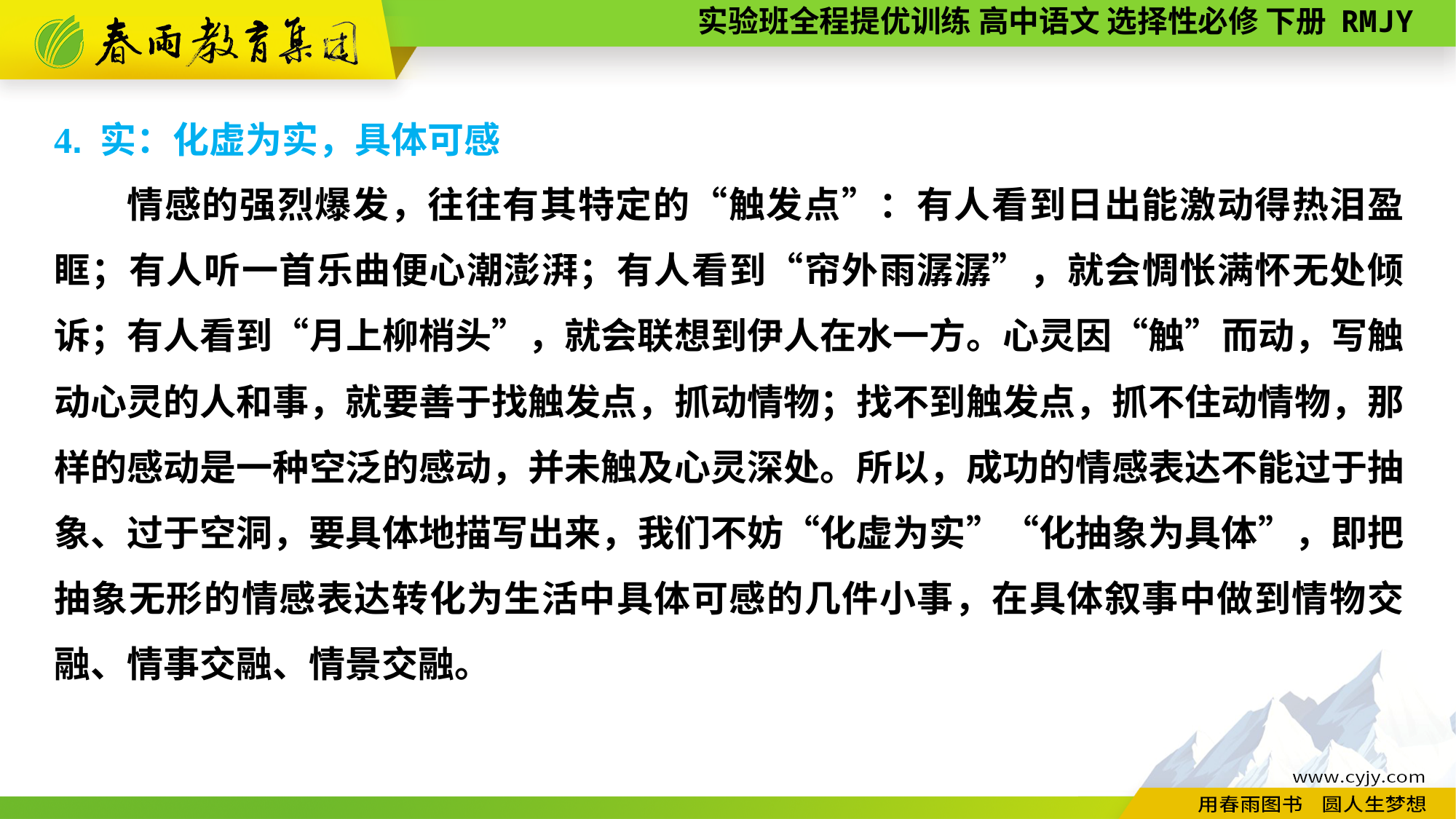

4. 实：化虚为实，具体可感
情感的强烈爆发，往往有其特定的“触发点”：有人看到日出能激动得热泪盈眶；有人听一首乐曲便心潮澎湃；有人看到“帘外雨潺潺”，就会惆怅满怀无处倾诉；有人看到“月上柳梢头”，就会联想到伊人在水一方。心灵因“触”而动，写触动心灵的人和事，就要善于找触发点，抓动情物；找不到触发点，抓不住动情物，那样的感动是一种空泛的感动，并未触及心灵深处。所以，成功的情感表达不能过于抽象、过于空洞，要具体地描写出来，我们不妨“化虚为实”“化抽象为具体”，即把抽象无形的情感表达转化为生活中具体可感的几件小事，在具体叙事中做到情物交融、情事交融、情景交融。